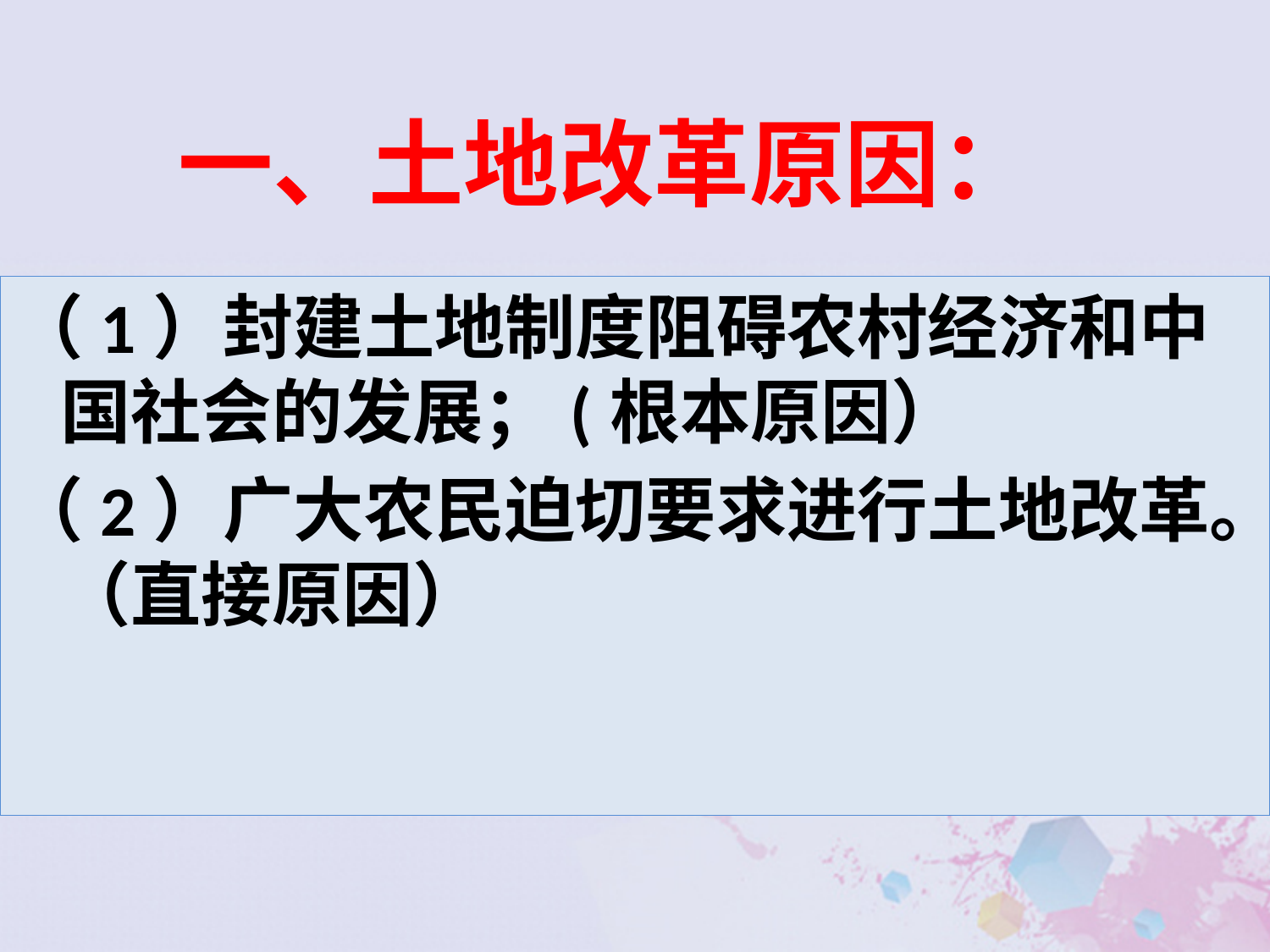

# 一、土地改革原因：
（1）封建土地制度阻碍农村经济和中国社会的发展；(根本原因）
（2）广大农民迫切要求进行土地改革。（直接原因）